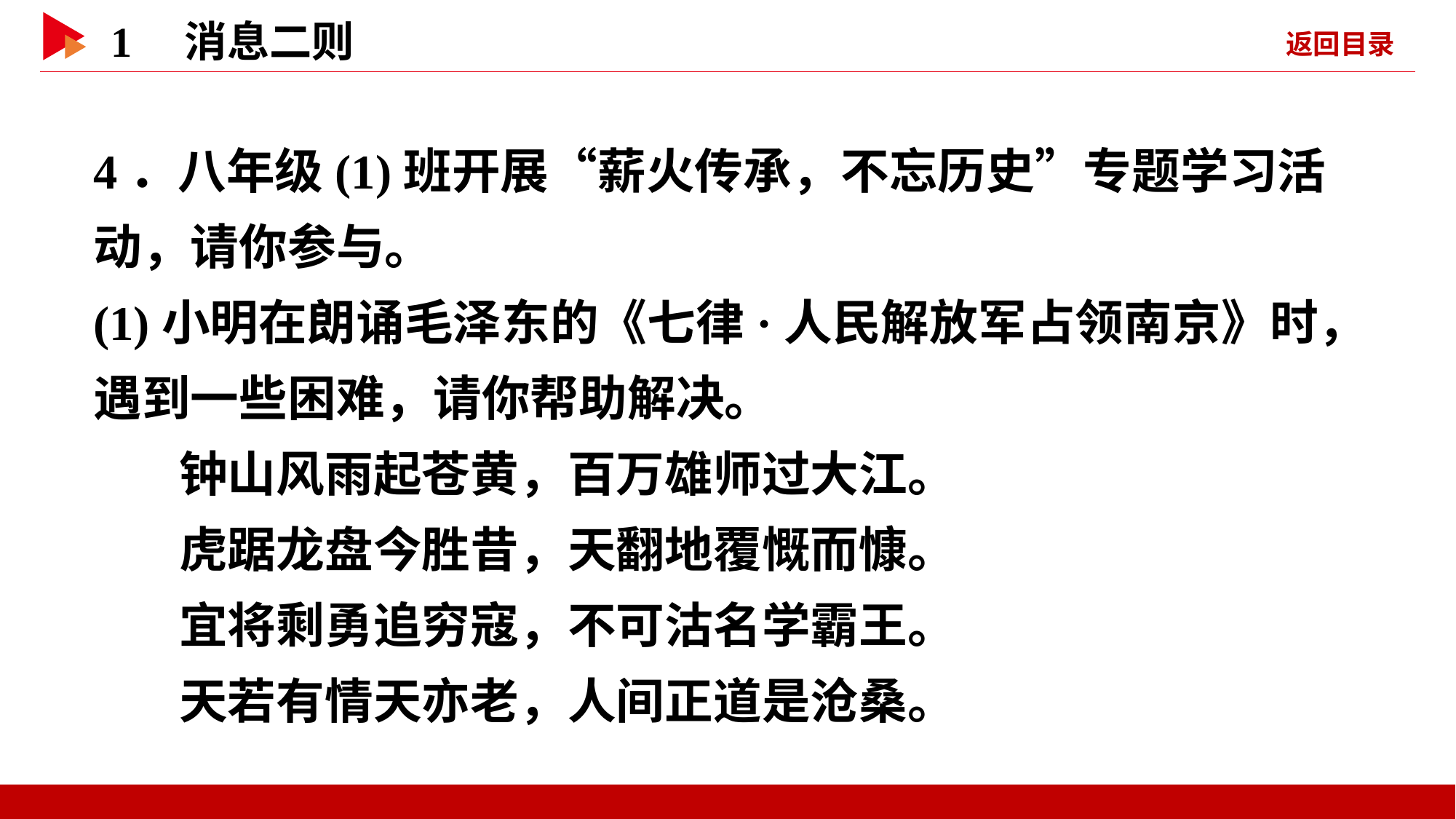

4．八年级(1)班开展“薪火传承，不忘历史”专题学习活动，请你参与。
(1)小明在朗诵毛泽东的《七律·人民解放军占领南京》时，遇到一些困难，请你帮助解决。
钟山风雨起苍黄，百万雄师过大江。
虎踞龙盘今胜昔，天翻地覆慨而慷。
宜将剩勇追穷寇，不可沽名学霸王。
天若有情天亦老，人间正道是沧桑。